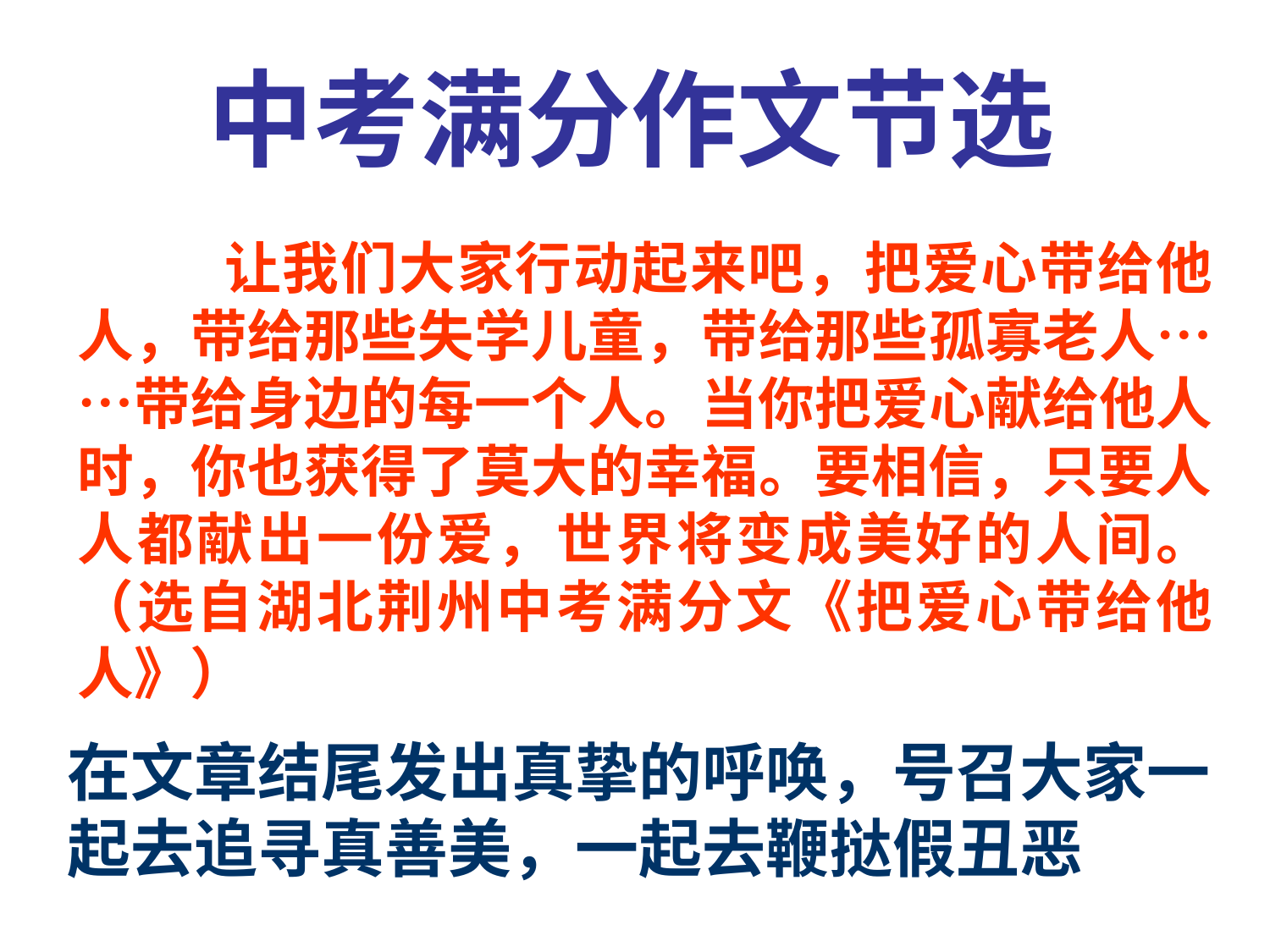

中考满分作文节选

         让我们大家行动起来吧，把爱心带给他人，带给那些失学儿童，带给那些孤寡老人……带给身边的每一个人。当你把爱心献给他人时，你也获得了莫大的幸福。要相信，只要人人都献出一份爱，世界将变成美好的人间。（选自湖北荆州中考满分文《把爱心带给他人》）

在文章结尾发出真挚的呼唤，号召大家一起去追寻真善美，一起去鞭挞假丑恶